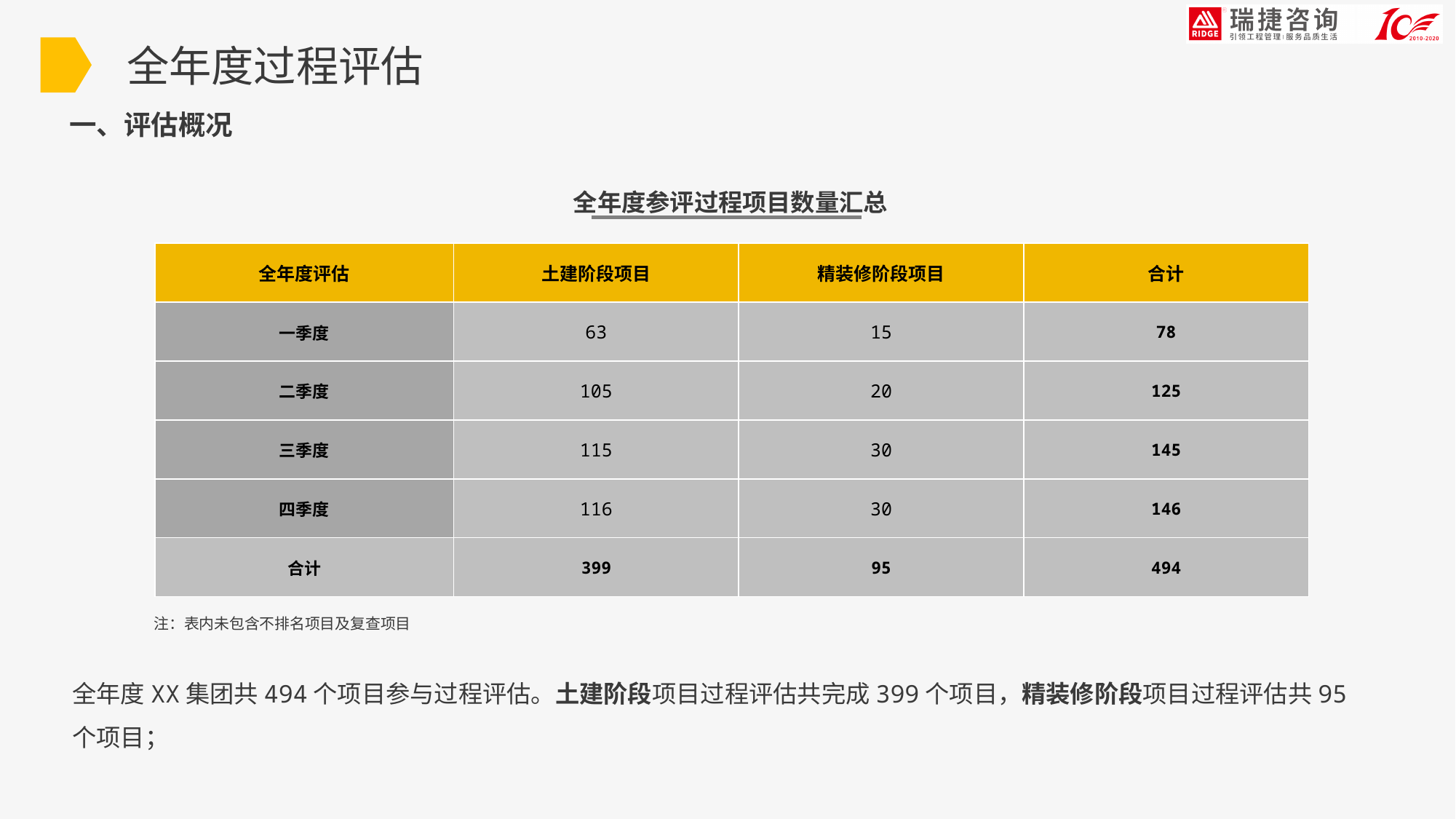

全年度过程评估

一、评估概况
全年度参评过程项目数量汇总
| 全年度评估 | 土建阶段项目 | 精装修阶段项目 | 合计 |
| --- | --- | --- | --- |
| 一季度 | 63 | 15 | 78 |
| 二季度 | 105 | 20 | 125 |
| 三季度 | 115 | 30 | 145 |
| 四季度 | 116 | 30 | 146 |
| 合计 | 399 | 95 | 494 |
注：表内未包含不排名项目及复查项目
全年度XX集团共494个项目参与过程评估。土建阶段项目过程评估共完成399个项目，精装修阶段项目过程评估共95个项目；